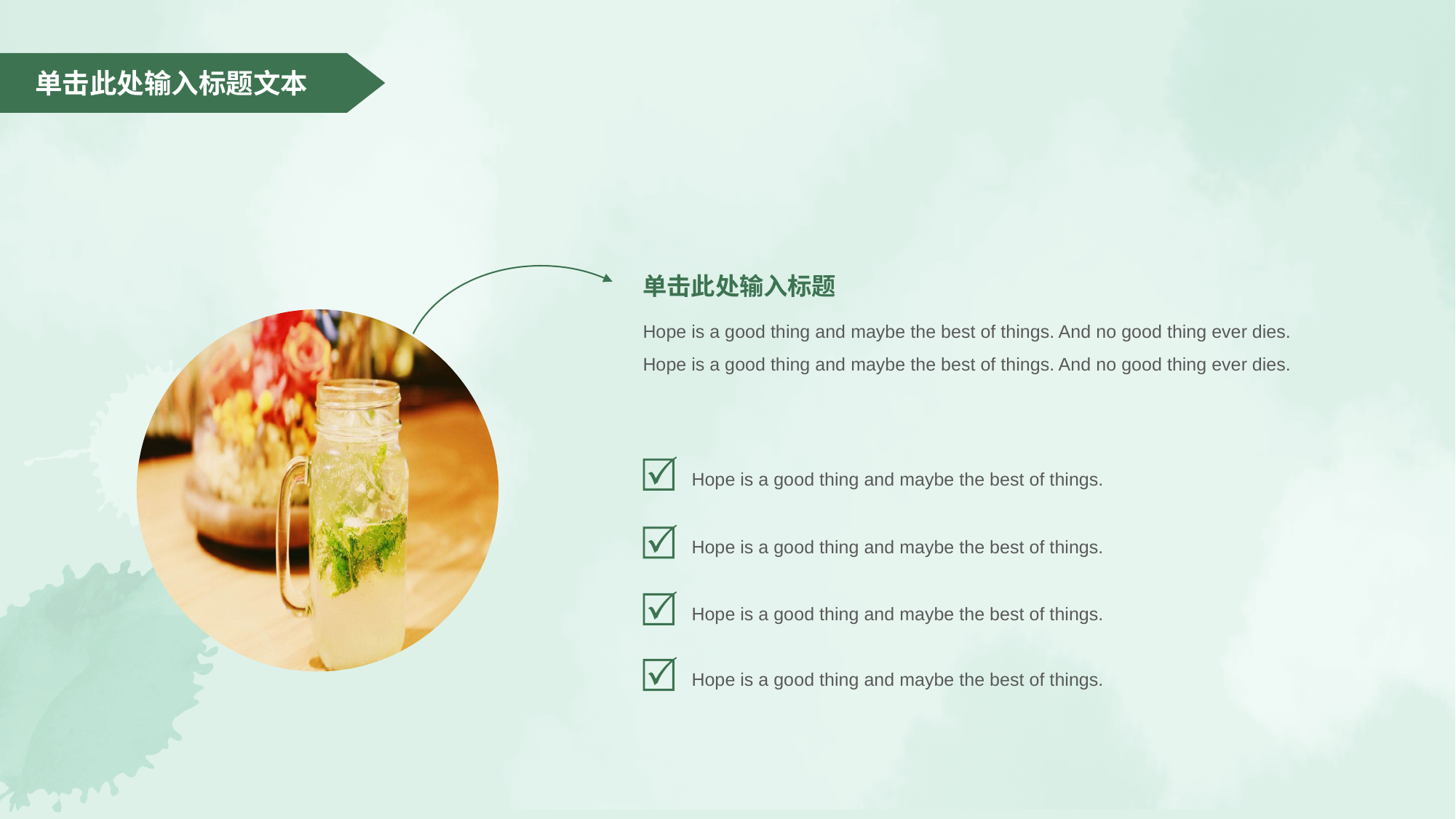

单击此处输入标题文本

单击此处输入标题

Hope is a good thing and maybe the best of things. And no good thing ever dies. Hope is a good thing and maybe the best of things. And no good thing ever dies.

Hope is a good thing and maybe the best of things.

Hope is a good thing and maybe the best of things.

Hope is a good thing and maybe the best of things.

Hope is a good thing and maybe the best of things.